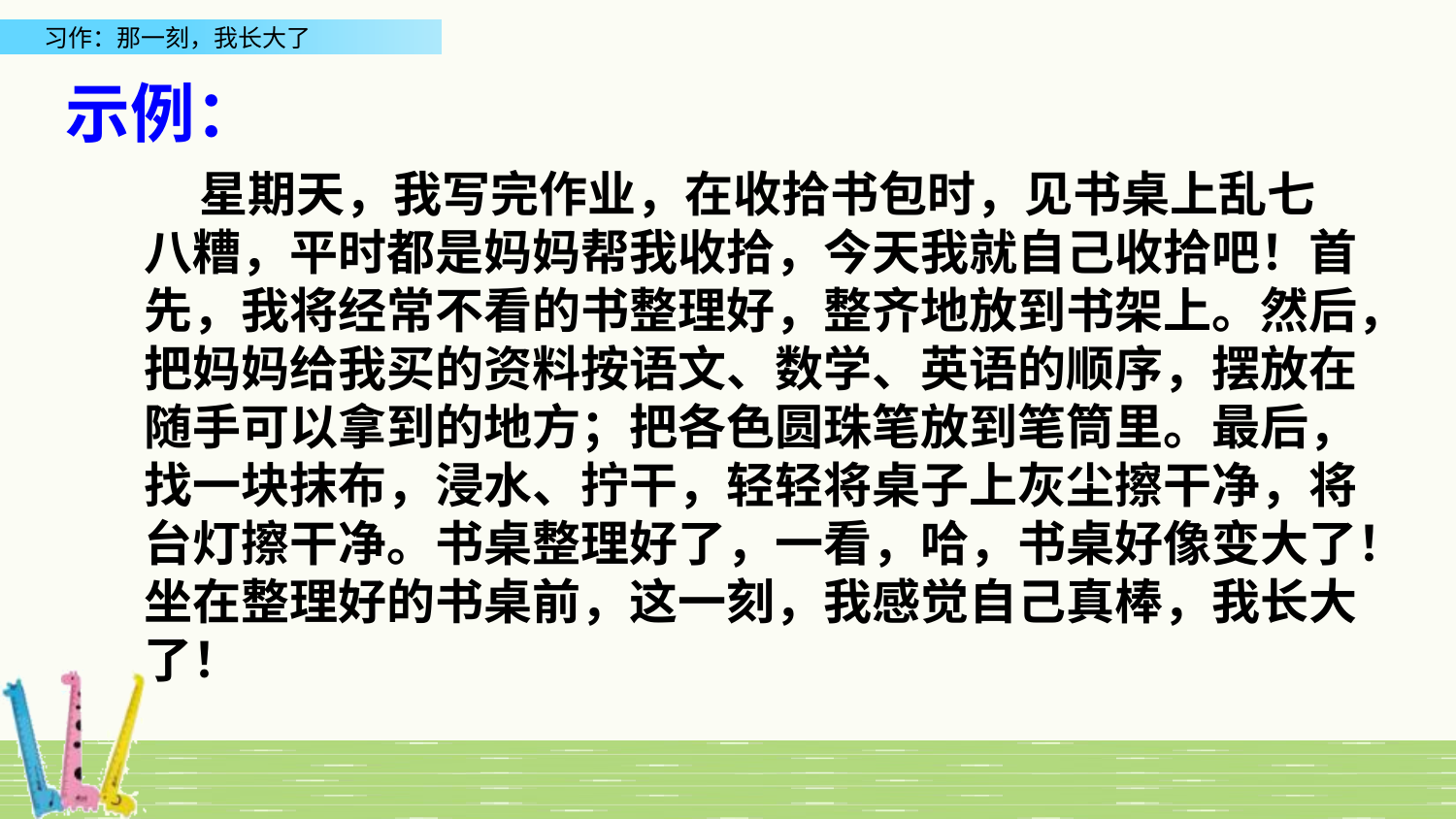

示例：
    星期天，我写完作业，在收拾书包时，见书桌上乱七八糟，平时都是妈妈帮我收拾，今天我就自己收拾吧！首先，我将经常不看的书整理好，整齐地放到书架上。然后，把妈妈给我买的资料按语文、数学、英语的顺序，摆放在随手可以拿到的地方；把各色圆珠笔放到笔筒里。最后，找一块抹布，浸水、拧干，轻轻将桌子上灰尘擦干净，将台灯擦干净。书桌整理好了，一看，哈，书桌好像变大了！坐在整理好的书桌前，这一刻，我感觉自己真棒，我长大了！